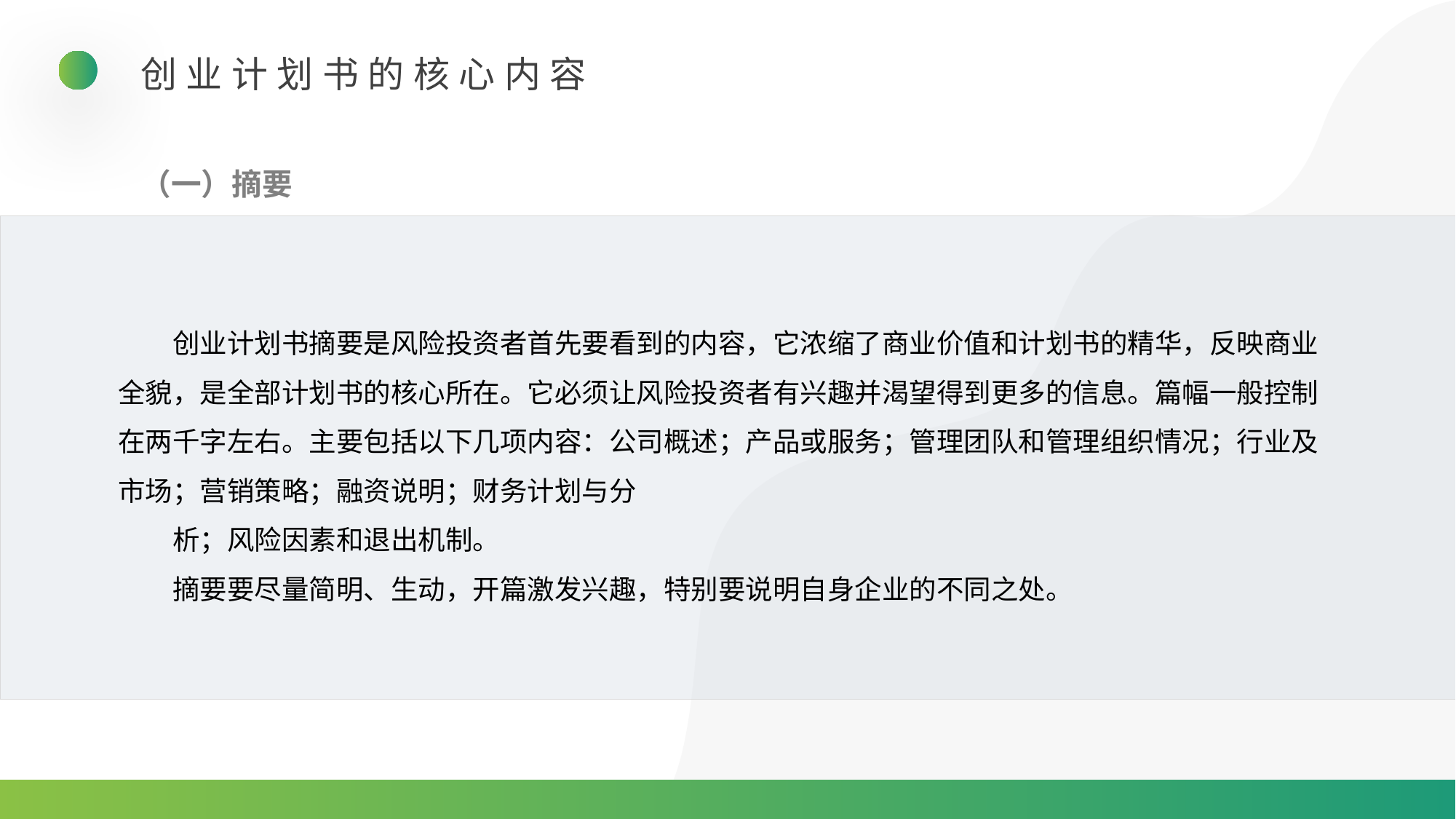

创业计划书的核心内容
（一）摘要

创业计划书摘要是风险投资者首先要看到的内容，它浓缩了商业价值和计划书的精华，反映商业全貌，是全部计划书的核心所在。它必须让风险投资者有兴趣并渴望得到更多的信息。篇幅一般控制在两千字左右。主要包括以下几项内容：公司概述；产品或服务；管理团队和管理组织情况；行业及市场；营销策略；融资说明；财务计划与分
析；风险因素和退出机制。
摘要要尽量简明、生动，开篇激发兴趣，特别要说明自身企业的不同之处。